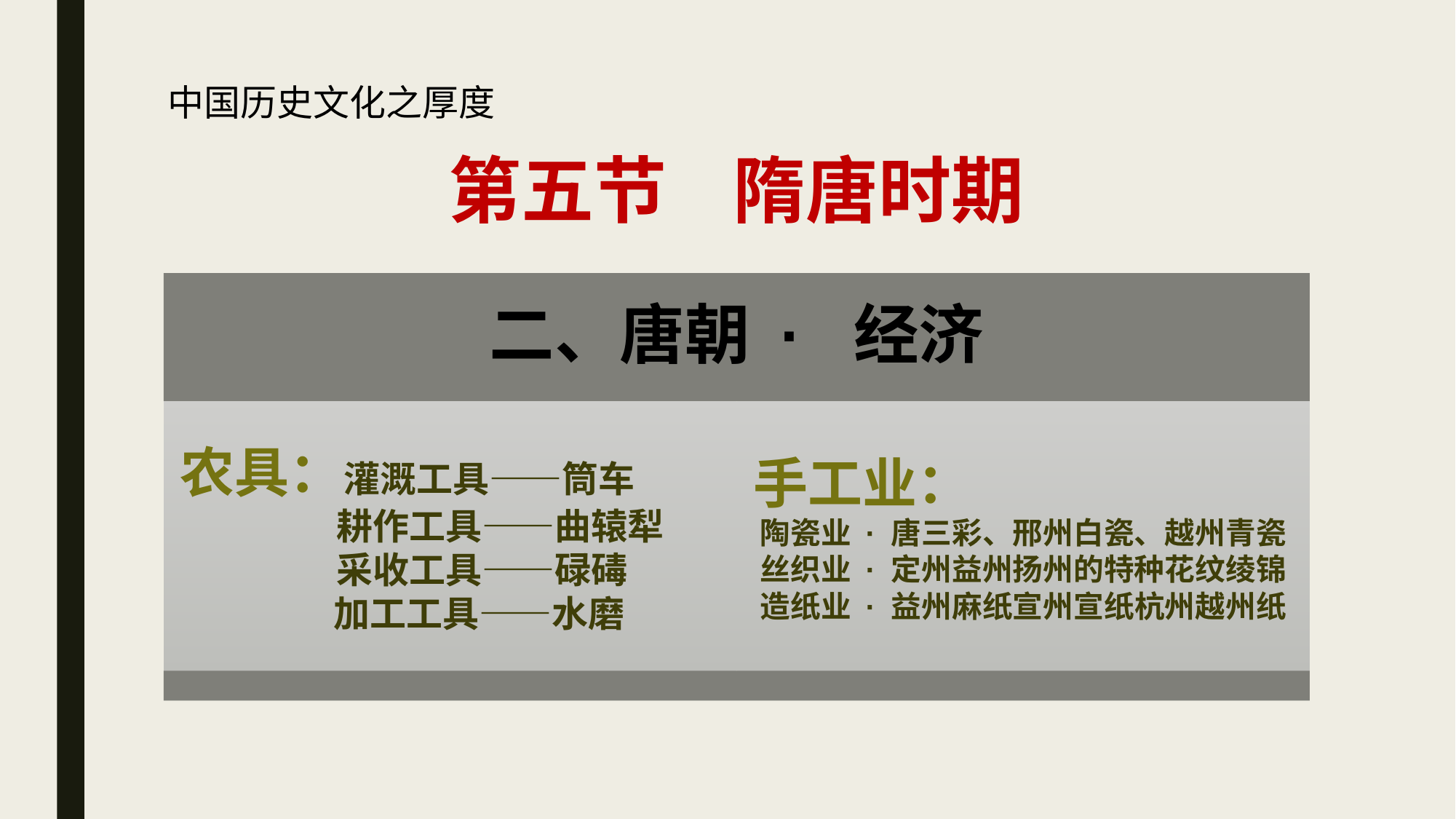

中国历史文化之厚度
# 第五节    隋唐时期
二、唐朝 ·  经济
农具：灌溉工具——筒车
                  耕作工具——曲辕犁
                  采收工具——碌碡
      加工工具——水磨
手工业：
陶瓷业 · 唐三彩、邢州白瓷、越州青瓷
丝织业 · 定州益州扬州的特种花纹绫锦
造纸业 · 益州麻纸宣州宣纸杭州越州纸